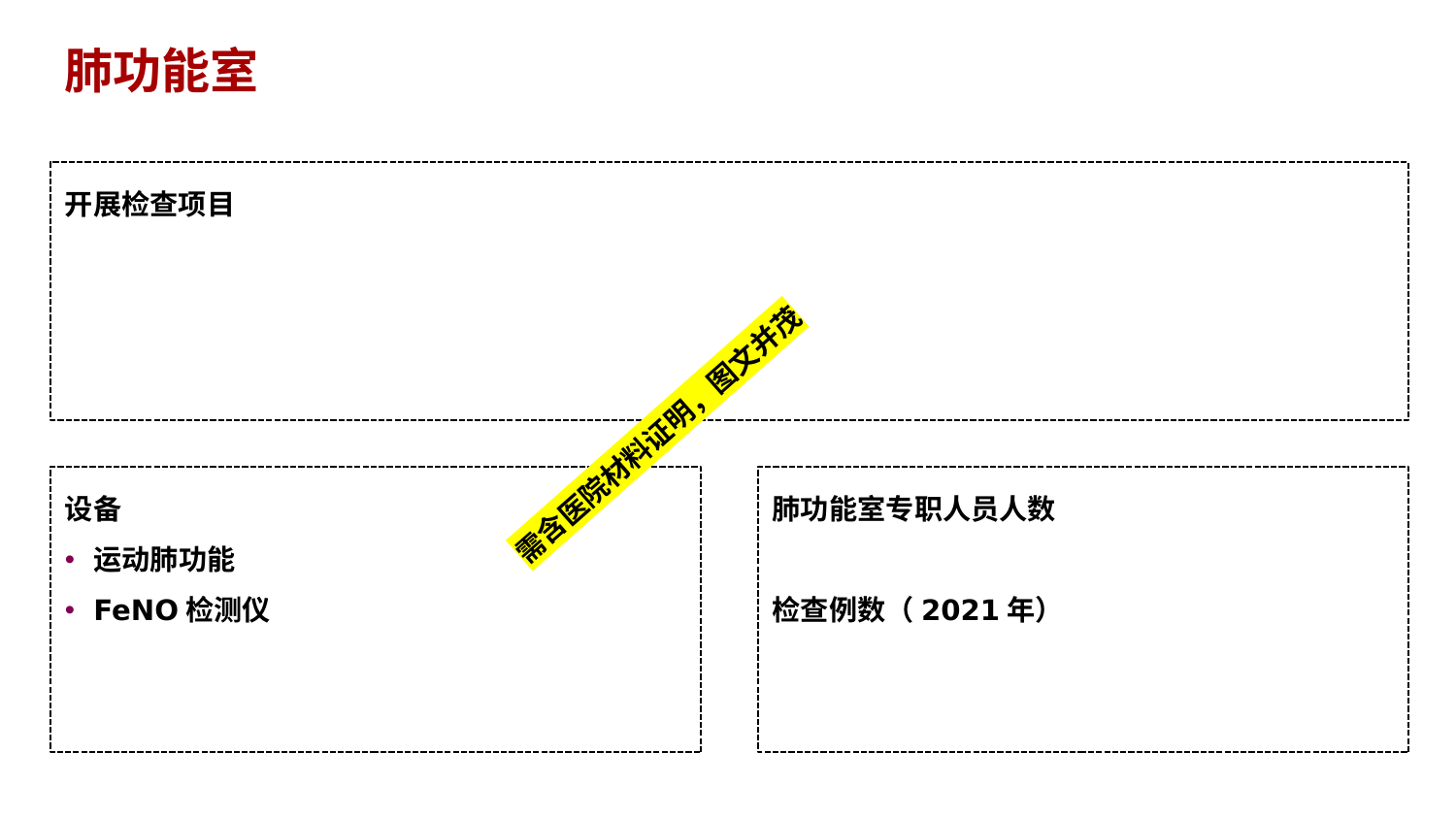

# 肺功能室
开展检查项目
需含医院材料证明，图文并茂
肺功能室专职人员人数

检查例数（2021年）
设备
运动肺功能
FeNO检测仪